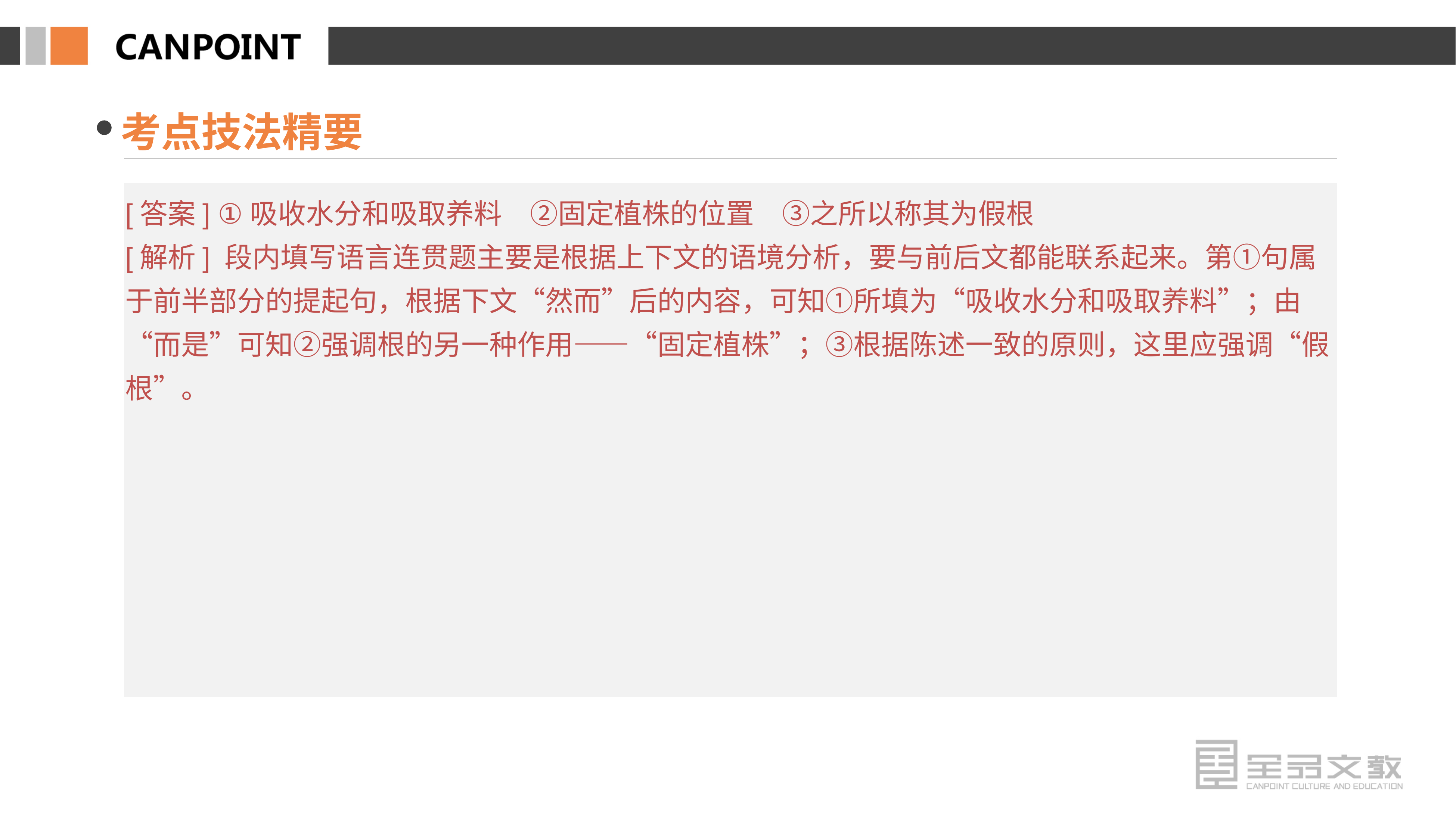

考点技法精要

[答案] ①吸收水分和吸取养料　②固定植株的位置　③之所以称其为假根
[解析] 段内填写语言连贯题主要是根据上下文的语境分析，要与前后文都能联系起来。第①句属于前半部分的提起句，根据下文“然而”后的内容，可知①所填为“吸收水分和吸取养料”；由“而是”可知②强调根的另一种作用——“固定植株”；③根据陈述一致的原则，这里应强调“假根”。